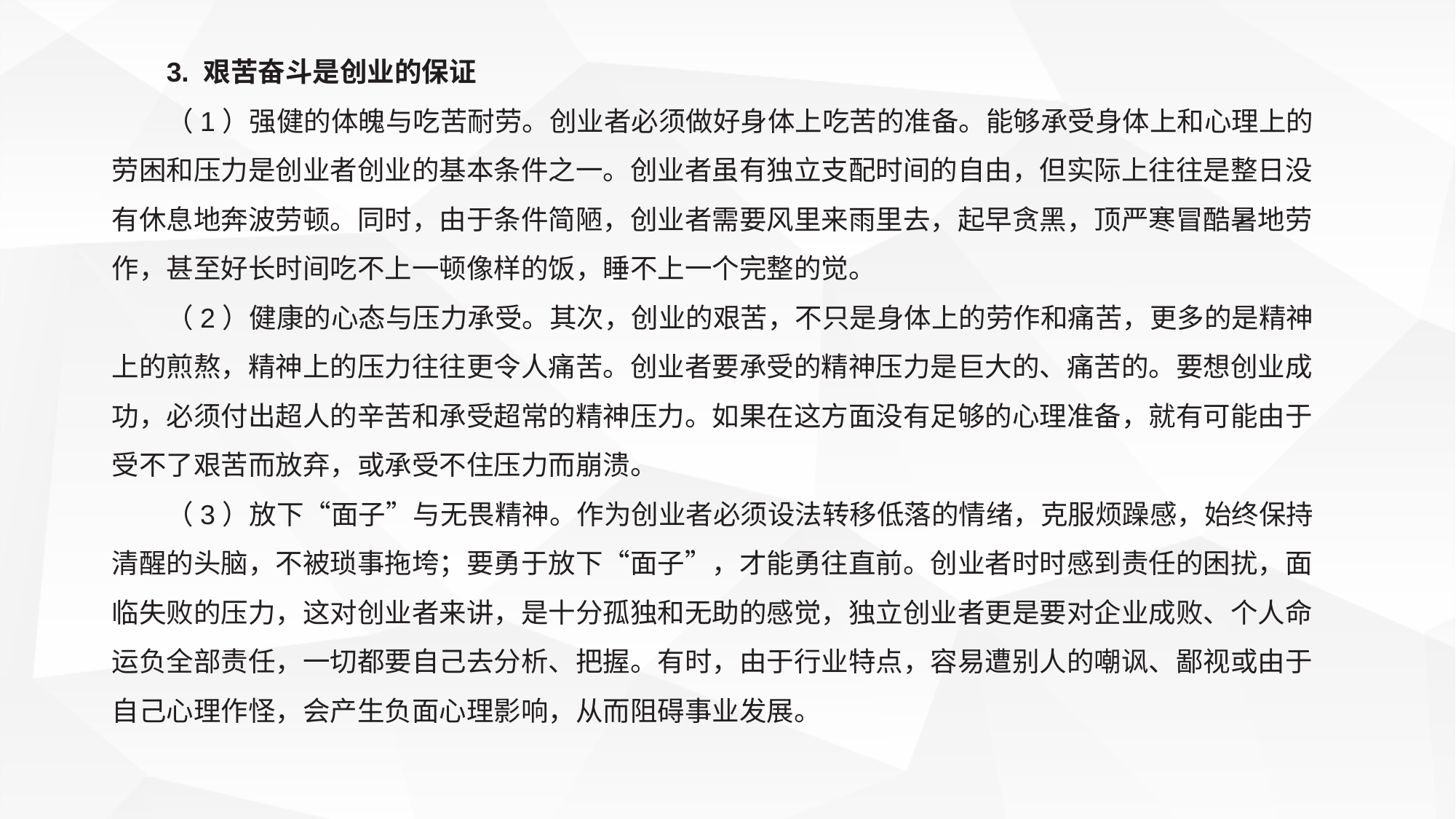

3. 艰苦奋斗是创业的保证
（1）强健的体魄与吃苦耐劳。创业者必须做好身体上吃苦的准备。能够承受身体上和心理上的劳困和压力是创业者创业的基本条件之一。创业者虽有独立支配时间的自由，但实际上往往是整日没有休息地奔波劳顿。同时，由于条件简陋，创业者需要风里来雨里去，起早贪黑，顶严寒冒酷暑地劳作，甚至好长时间吃不上一顿像样的饭，睡不上一个完整的觉。
（2）健康的心态与压力承受。其次，创业的艰苦，不只是身体上的劳作和痛苦，更多的是精神上的煎熬，精神上的压力往往更令人痛苦。创业者要承受的精神压力是巨大的、痛苦的。要想创业成功，必须付出超人的辛苦和承受超常的精神压力。如果在这方面没有足够的心理准备，就有可能由于受不了艰苦而放弃，或承受不住压力而崩溃。
（3）放下“面子”与无畏精神。作为创业者必须设法转移低落的情绪，克服烦躁感，始终保持清醒的头脑，不被琐事拖垮；要勇于放下“面子”，才能勇往直前。创业者时时感到责任的困扰，面临失败的压力，这对创业者来讲，是十分孤独和无助的感觉，独立创业者更是要对企业成败、个人命运负全部责任，一切都要自己去分析、把握。有时，由于行业特点，容易遭别人的嘲讽、鄙视或由于自己心理作怪，会产生负面心理影响，从而阻碍事业发展。